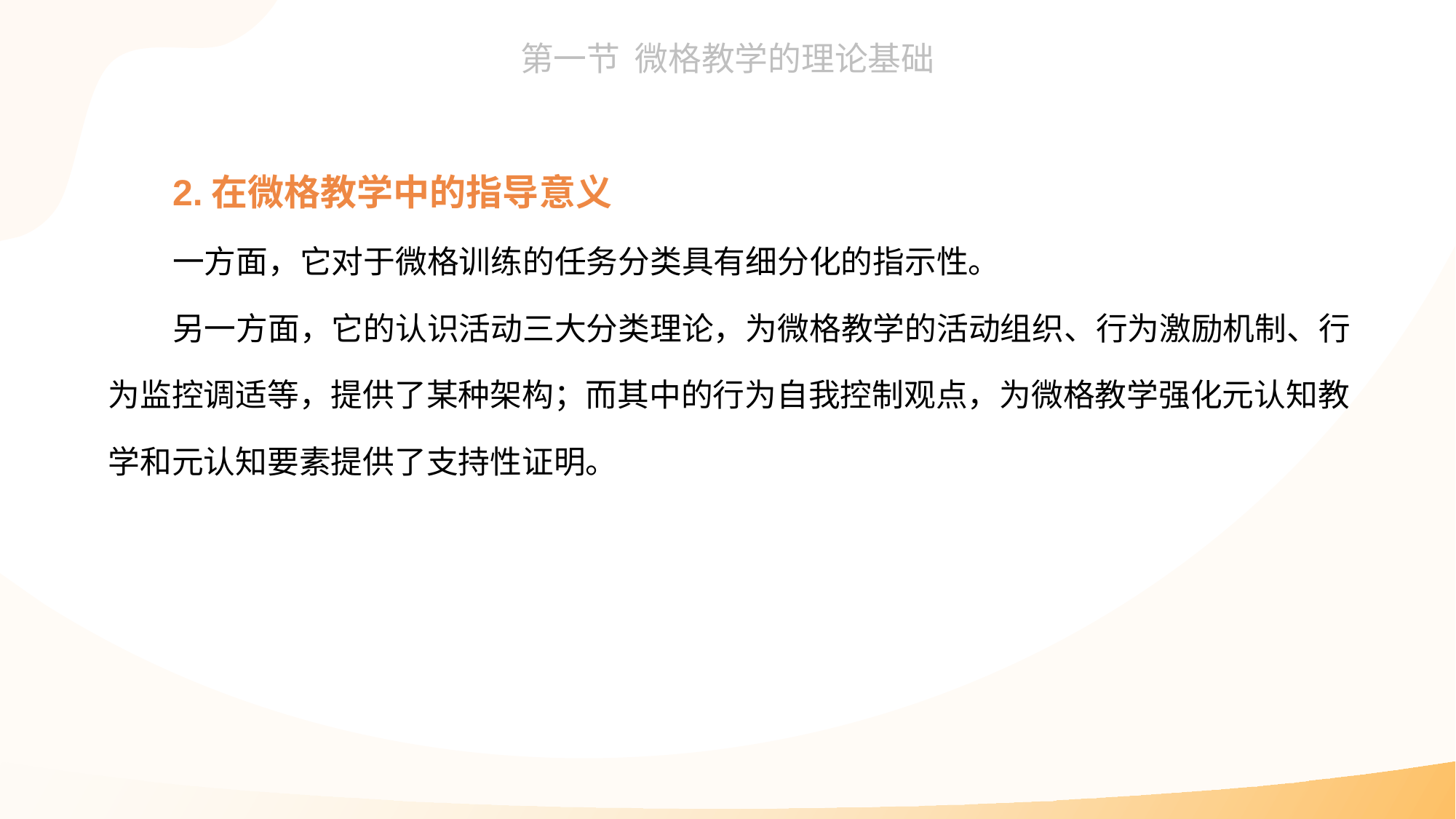

2.在微格教学中的指导意义
一方面，它对于微格训练的任务分类具有细分化的指示性。
另一方面，它的认识活动三大分类理论，为微格教学的活动组织、行为激励机制、行为监控调适等，提供了某种架构；而其中的行为自我控制观点，为微格教学强化元认知教学和元认知要素提供了支持性证明。